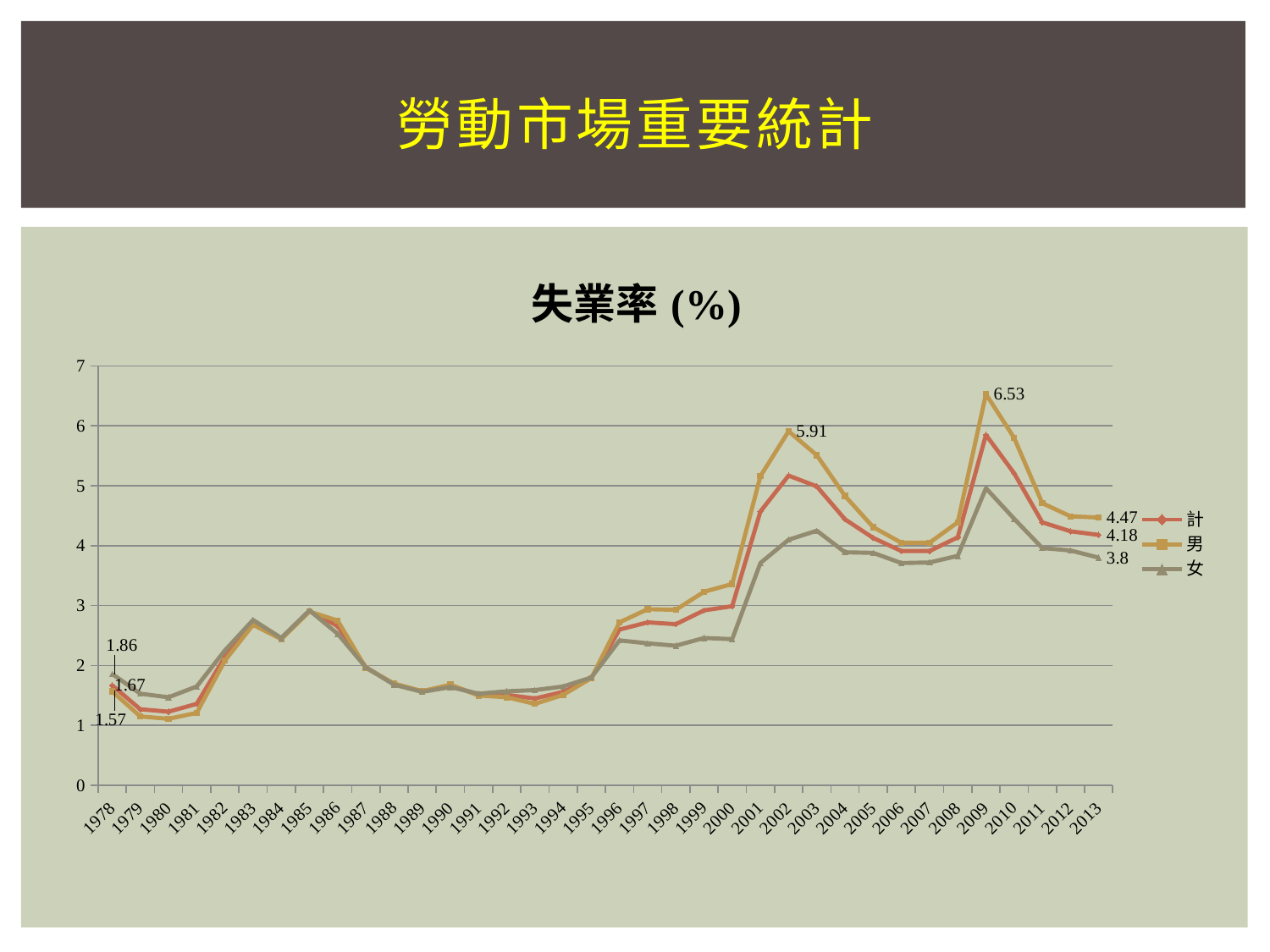

# 勞動市場重要統計

### Chart: 失業率(%)

| Category | 計 | 男 | 女 |
|---|---|---|---|
| 1978 | 1.67 | 1.57 | 1.86 |
| 1979 | 1.27 | 1.15 | 1.53 |
| 1980 | 1.23 | 1.11 | 1.47 |
| 1981 | 1.36 | 1.21 | 1.65 |
| 1982 | 2.14 | 2.08 | 2.25 |
| 1983 | 2.71 | 2.68 | 2.76 |
| 1984 | 2.45 | 2.44 | 2.46 |
| 1985 | 2.91 | 2.9 | 2.92 |
| 1986 | 2.66 | 2.75 | 2.53 |
| 1987 | 1.97 | 1.96 | 1.97 |
| 1988 | 1.69 | 1.7 | 1.68 |
| 1989 | 1.57 | 1.57 | 1.56 |
| 1990 | 1.67 | 1.68 | 1.64 |
| 1991 | 1.51 | 1.5 | 1.53 |
| 1992 | 1.51 | 1.47 | 1.57 |
| 1993 | 1.45 | 1.36 | 1.59 |
| 1994 | 1.56 | 1.51 | 1.65 |
| 1995 | 1.79 | 1.79 | 1.8 |
| 1996 | 2.6 | 2.72 | 2.42 |
| 1997 | 2.72 | 2.94 | 2.37 |
| 1998 | 2.69 | 2.93 | 2.33 |
| 1999 | 2.92 | 3.23 | 2.46 |
| 2000 | 2.99 | 3.36 | 2.44 |
| 2001 | 4.57 | 5.16 | 3.71 |
| 2002 | 5.17 | 5.91 | 4.1 |
| 2003 | 4.99 | 5.51 | 4.25 |
| 2004 | 4.44 | 4.83 | 3.89 |
| 2005 | 4.13 | 4.31 | 3.88 |
| 2006 | 3.91 | 4.05 | 3.71 |
| 2007 | 3.91 | 4.05 | 3.72 |
| 2008 | 4.14 | 4.39 | 3.83 |
| 2009 | 5.85 | 6.53 | 4.96 |
| 2010 | 5.21 | 5.8 | 4.45 |
| 2011 | 4.39 | 4.71 | 3.96 |
| 2012 | 4.24 | 4.49 | 3.92 |
| 2013 | 4.18 | 4.47 | 3.8 |